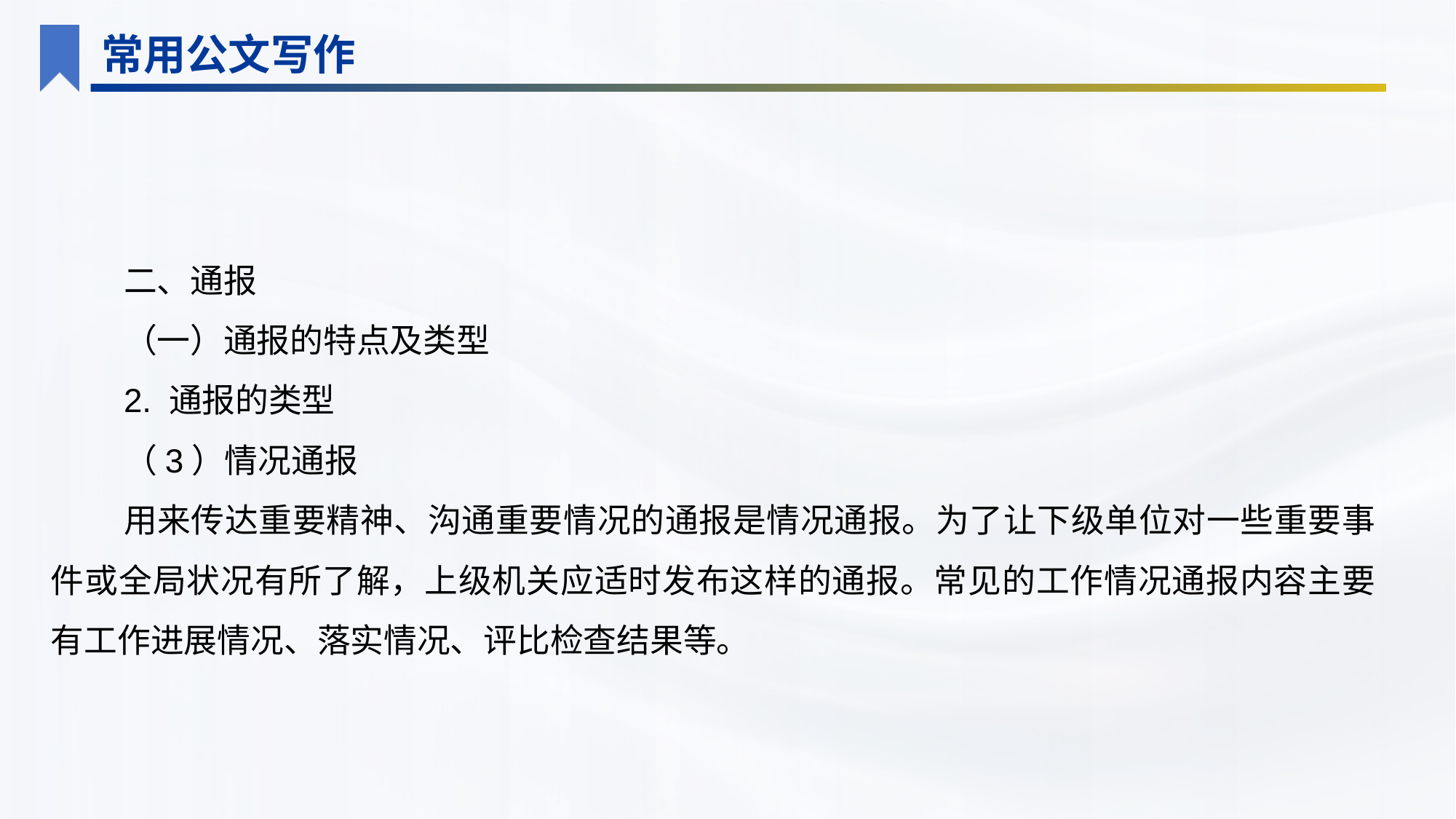

常用公文写作
二、通报
（一）通报的特点及类型
2. 通报的类型
（3）情况通报
用来传达重要精神、沟通重要情况的通报是情况通报。为了让下级单位对一些重要事件或全局状况有所了解，上级机关应适时发布这样的通报。常见的工作情况通报内容主要有工作进展情况、落实情况、评比检查结果等。